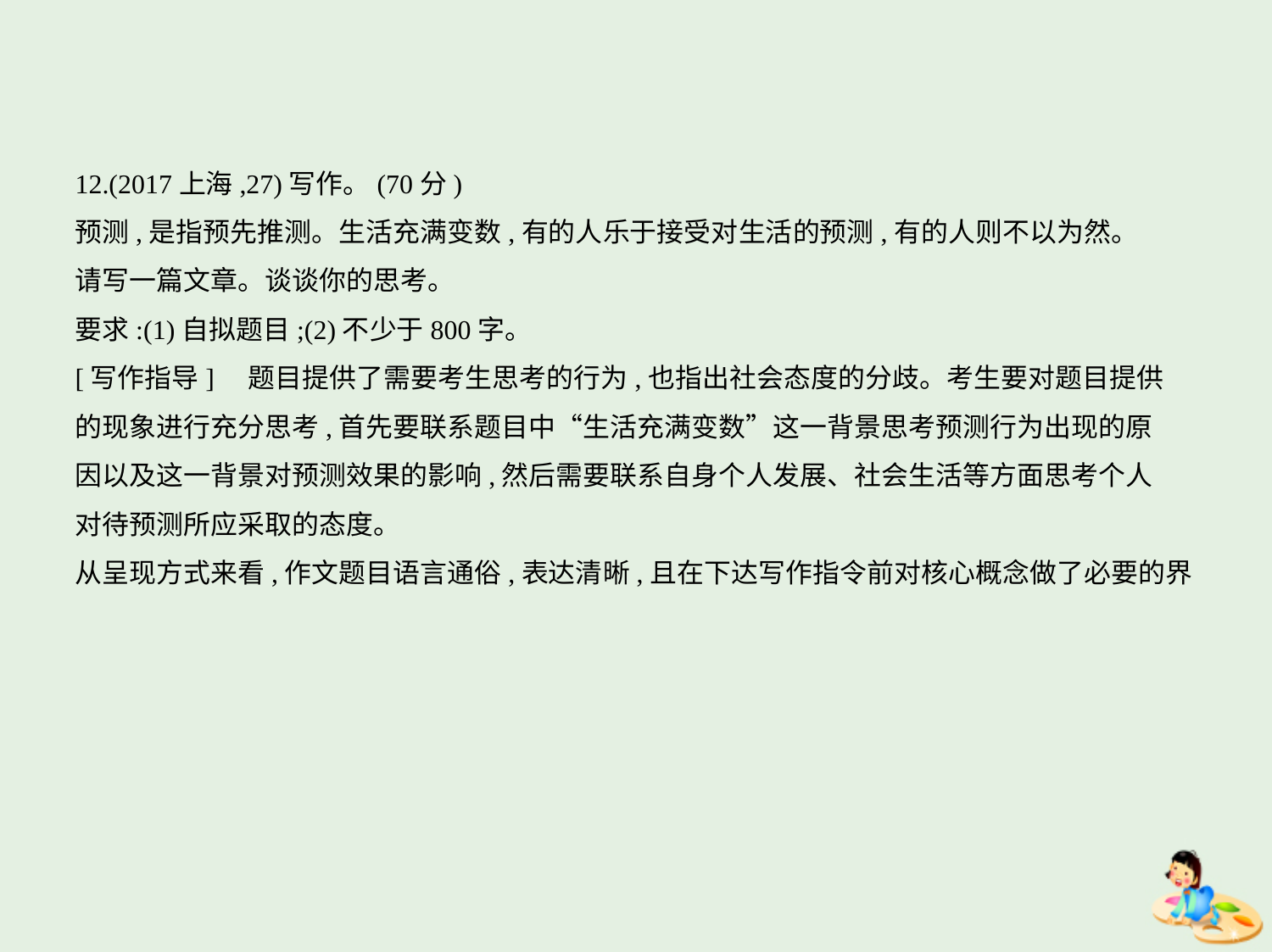

12.(2017上海,27)写作。(70分)
预测,是指预先推测。生活充满变数,有的人乐于接受对生活的预测,有的人则不以为然。
请写一篇文章。谈谈你的思考。
要求:(1)自拟题目;(2)不少于800字。
[写作指导]　题目提供了需要考生思考的行为,也指出社会态度的分歧。考生要对题目提供
的现象进行充分思考,首先要联系题目中“生活充满变数”这一背景思考预测行为出现的原
因以及这一背景对预测效果的影响,然后需要联系自身个人发展、社会生活等方面思考个人
对待预测所应采取的态度。
从呈现方式来看,作文题目语言通俗,表达清晰,且在下达写作指令前对核心概念做了必要的界